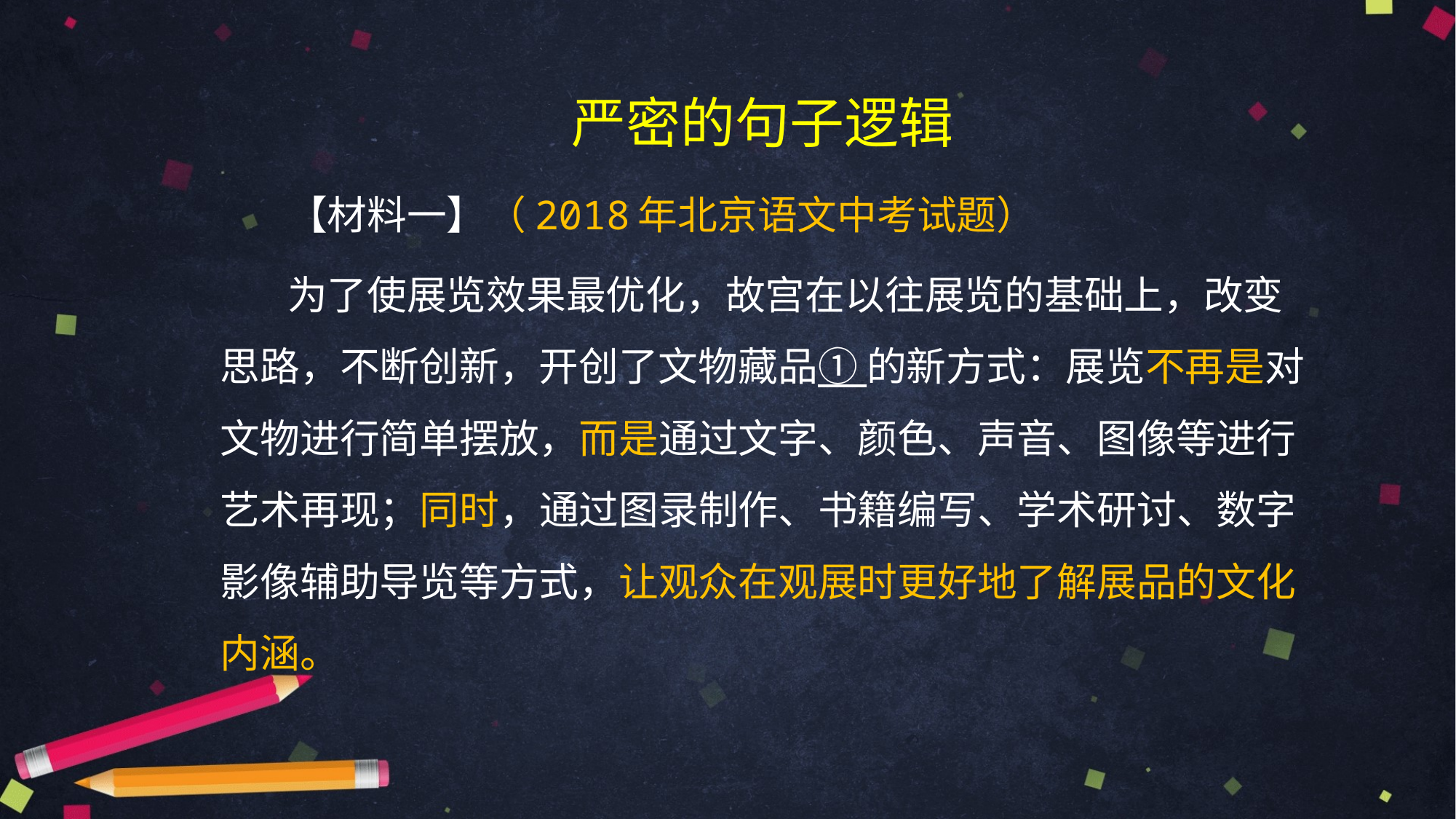

严密的句子逻辑
 【材料一】（2018年北京语文中考试题）
 为了使展览效果最优化，故宫在以往展览的基础上，改变思路，不断创新，开创了文物藏品① 的新方式：展览不再是对文物进行简单摆放，而是通过文字、颜色、声音、图像等进行艺术再现；同时，通过图录制作、书籍编写、学术研讨、数字影像辅助导览等方式，让观众在观展时更好地了解展品的文化内涵。